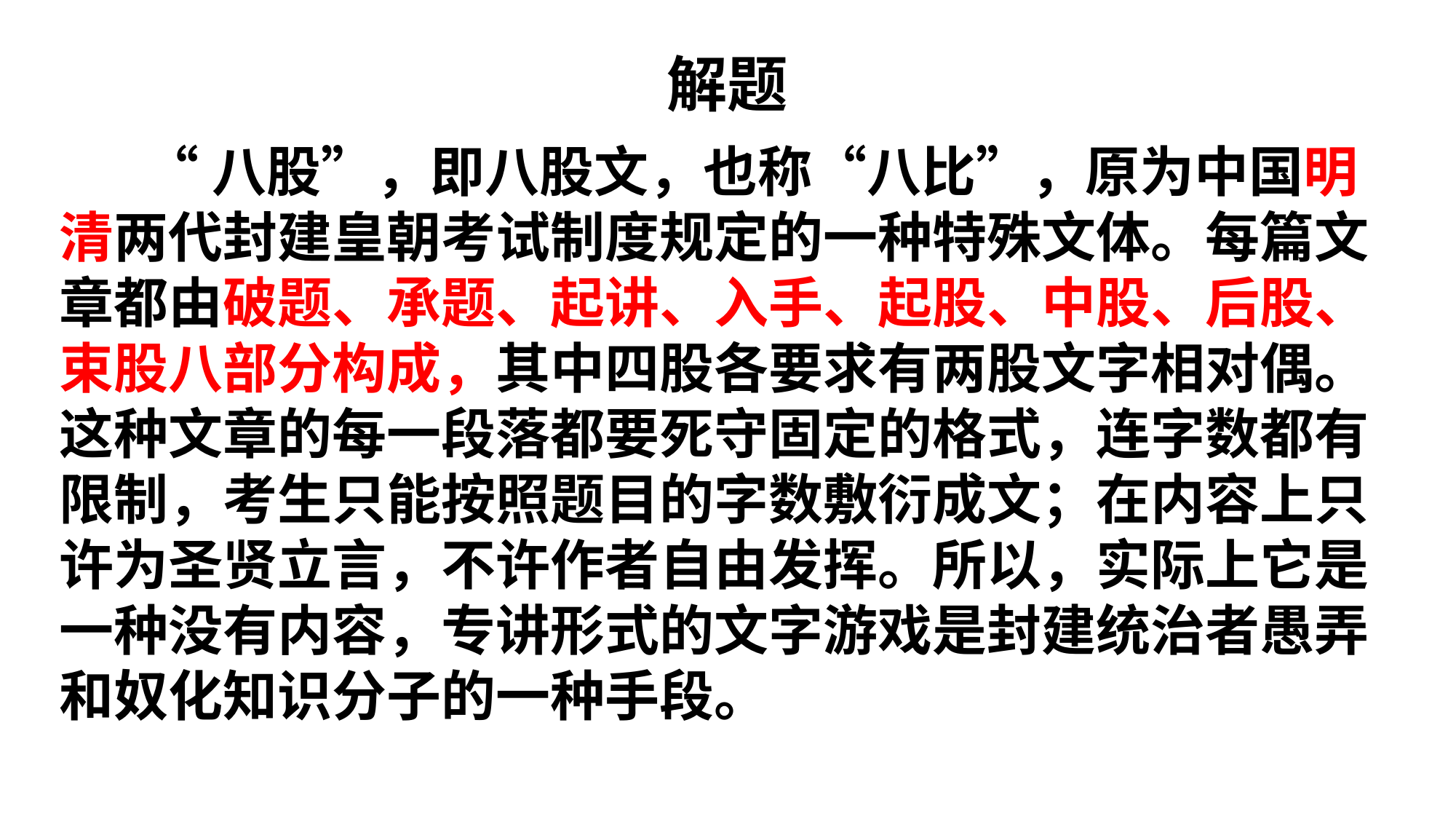

解题

       “八股”，即八股文，也称“八比”，原为中国明清两代封建皇朝考试制度规定的一种特殊文体。每篇文章都由破题、承题、起讲、入手、起股、中股、后股、束股八部分构成，其中四股各要求有两股文字相对偶。这种文章的每一段落都要死守固定的格式，连字数都有限制，考生只能按照题目的字数敷衍成文；在内容上只许为圣贤立言，不许作者自由发挥。所以，实际上它是一种没有内容，专讲形式的文字游戏是封建统治者愚弄和奴化知识分子的一种手段。